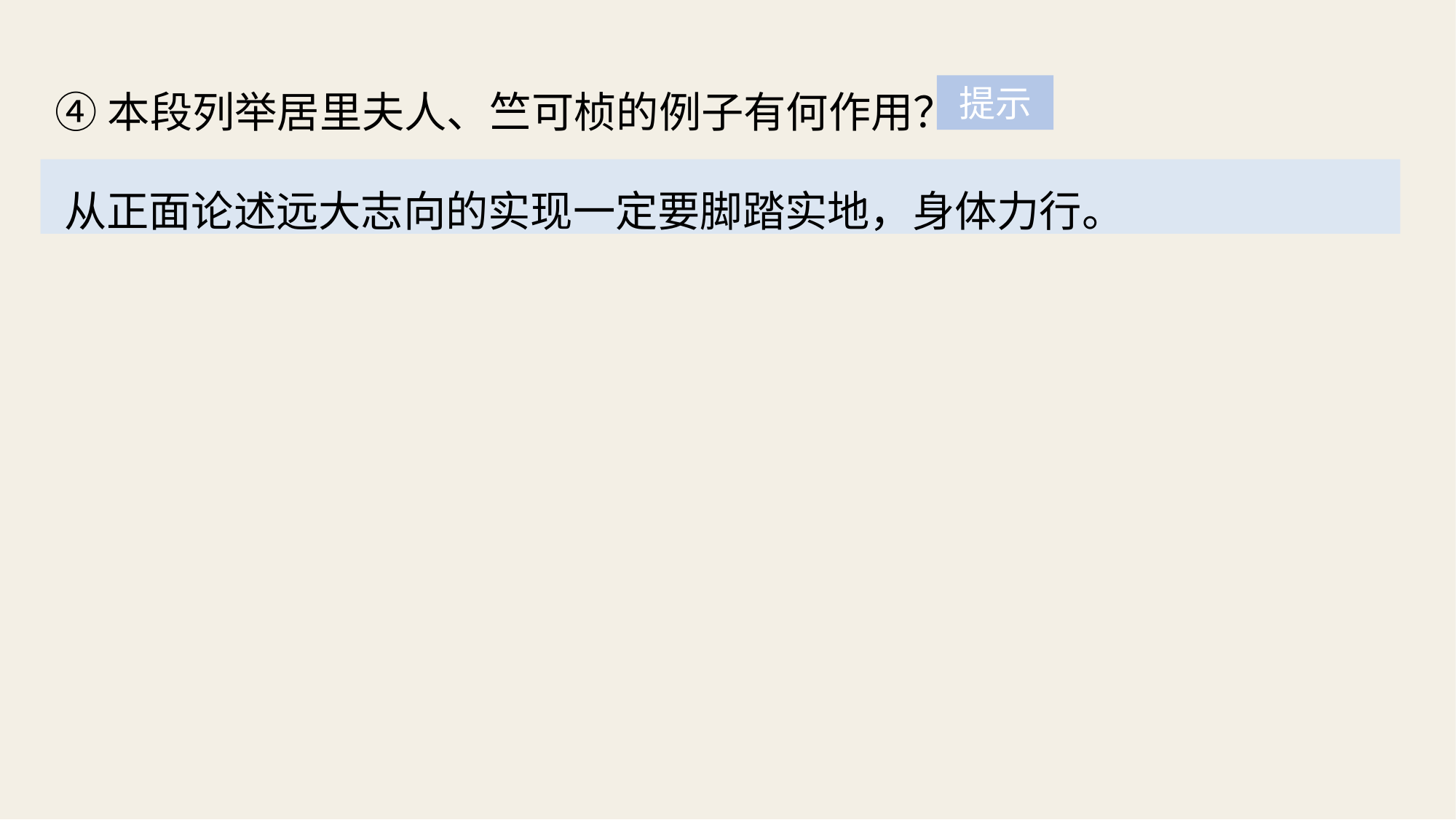

④本段列举居里夫人、竺可桢的例子有何作用？
提示
从正面论述远大志向的实现一定要脚踏实地，身体力行。